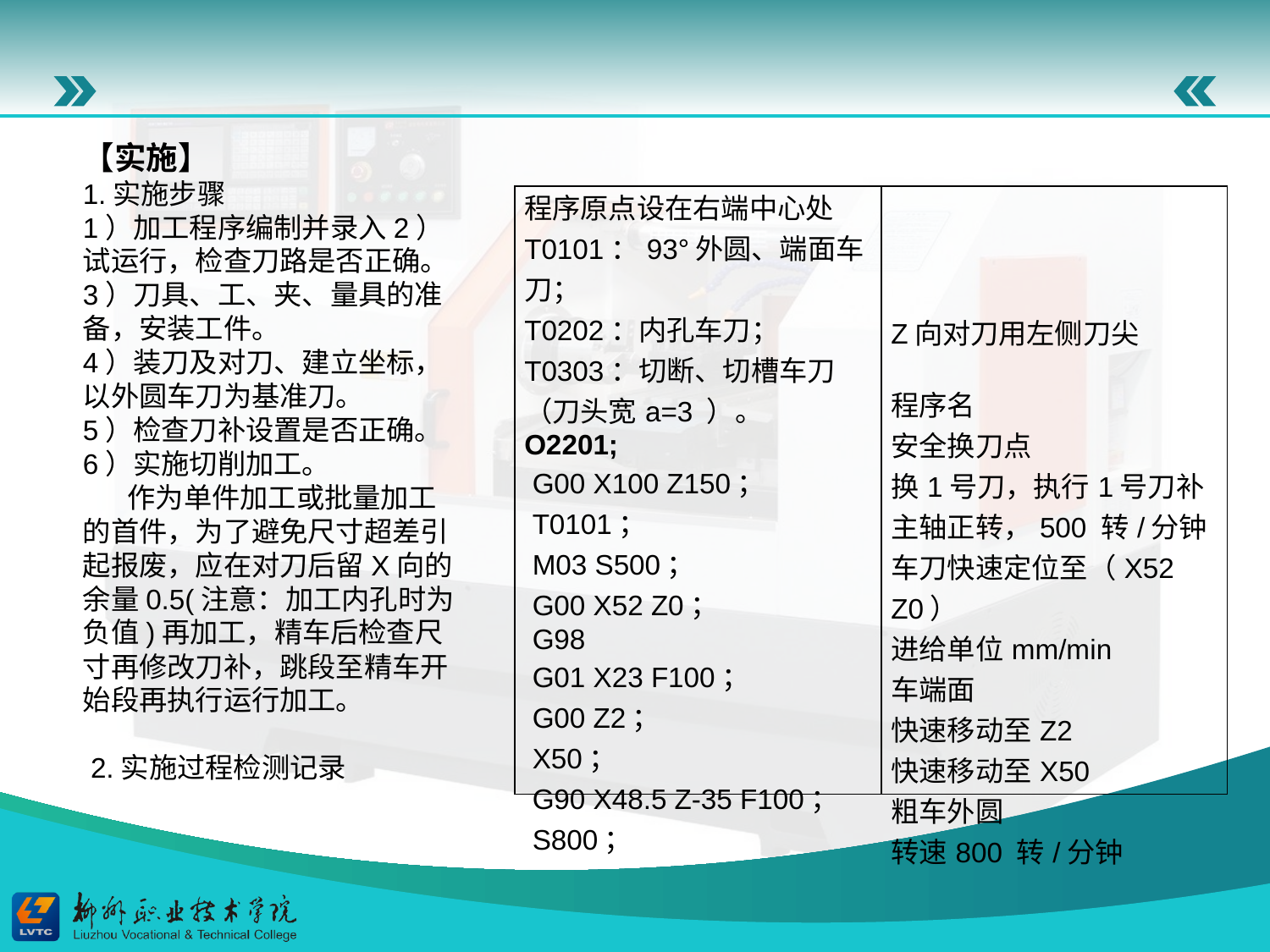

【实施】
1.实施步骤
1）加工程序编制并录入2）试运行，检查刀路是否正确。
3）刀具、工、夹、量具的准备，安装工件。
4）装刀及对刀、建立坐标，以外圆车刀为基准刀。
5）检查刀补设置是否正确。
6）实施切削加工。      作为单件加工或批量加工的首件，为了避免尺寸超差引起报废，应在对刀后留X向的余量0.5(注意：加工内孔时为负值)再加工，精车后检查尺寸再修改刀补，跳段至精车开始段再执行运行加工。

 2.实施过程检测记录

| 程序原点设在右端中心处 T0101：93°外圆、端面车刀； T0202：内孔车刀； T0303：切断、切槽车刀 （刀头宽a=3 ）。 O2201; G00 X100 Z150； T0101； M03 S500； G00 X52 Z0； G98 G01 X23 F100； G00 Z2； X50； G90 X48.5 Z-35 F100； S800； | Z向对刀用左侧刀尖 程序名 安全换刀点 换1号刀，执行1号刀补 主轴正转，500 转/分钟 车刀快速定位至（X52 Z0） 进给单位mm/min 车端面 快速移动至Z2 快速移动至X50 粗车外圆 转速800 转/分钟 |
| --- | --- |